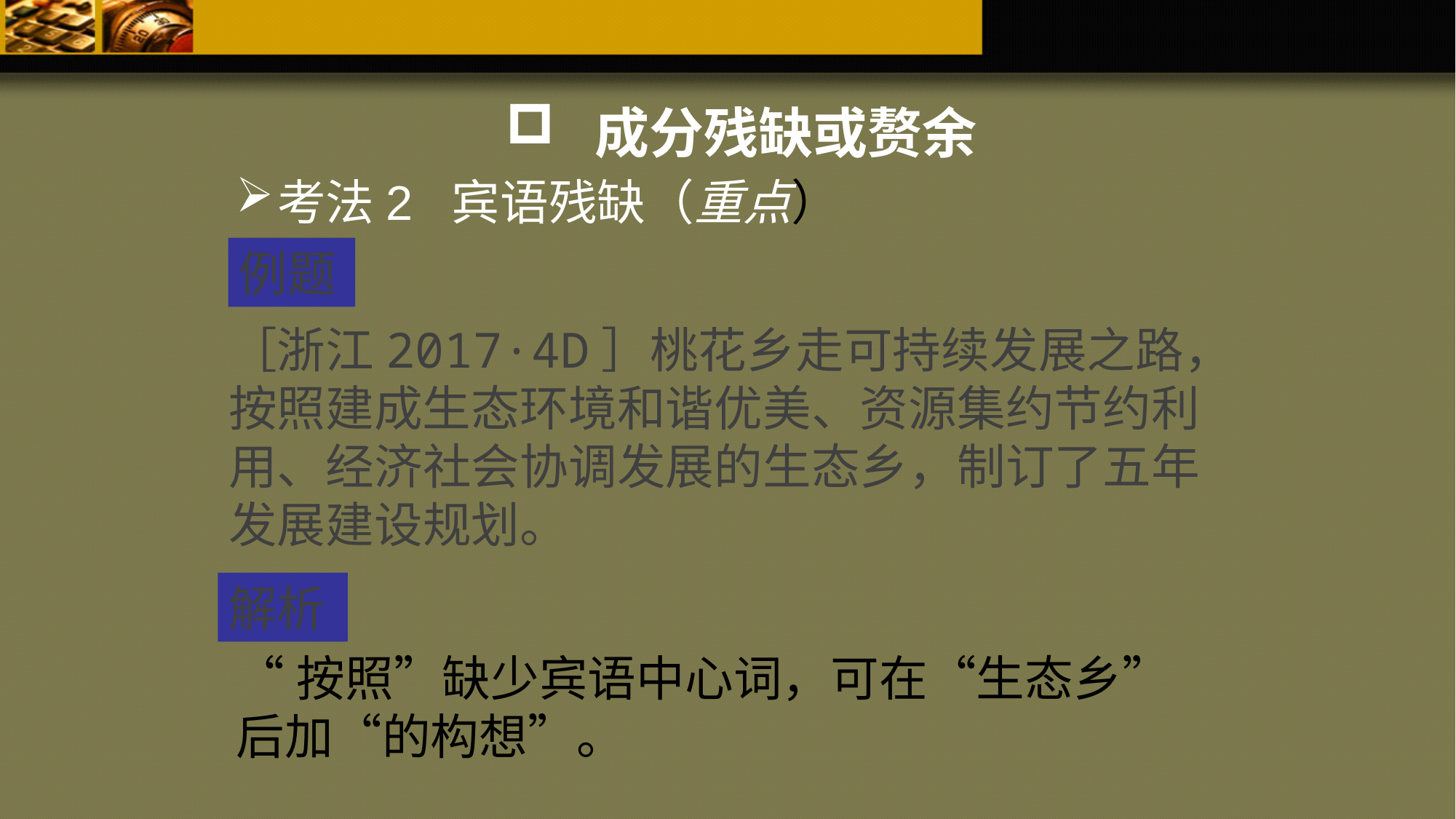

成分残缺或赘余
考法2  宾语残缺（重点）
例题
［浙江2017·4D］桃花乡走可持续发展之路，按照建成生态环境和谐优美、资源集约节约利用、经济社会协调发展的生态乡，制订了五年发展建设规划。
解析
“按照”缺少宾语中心词，可在“生态乡”后加“的构想”。